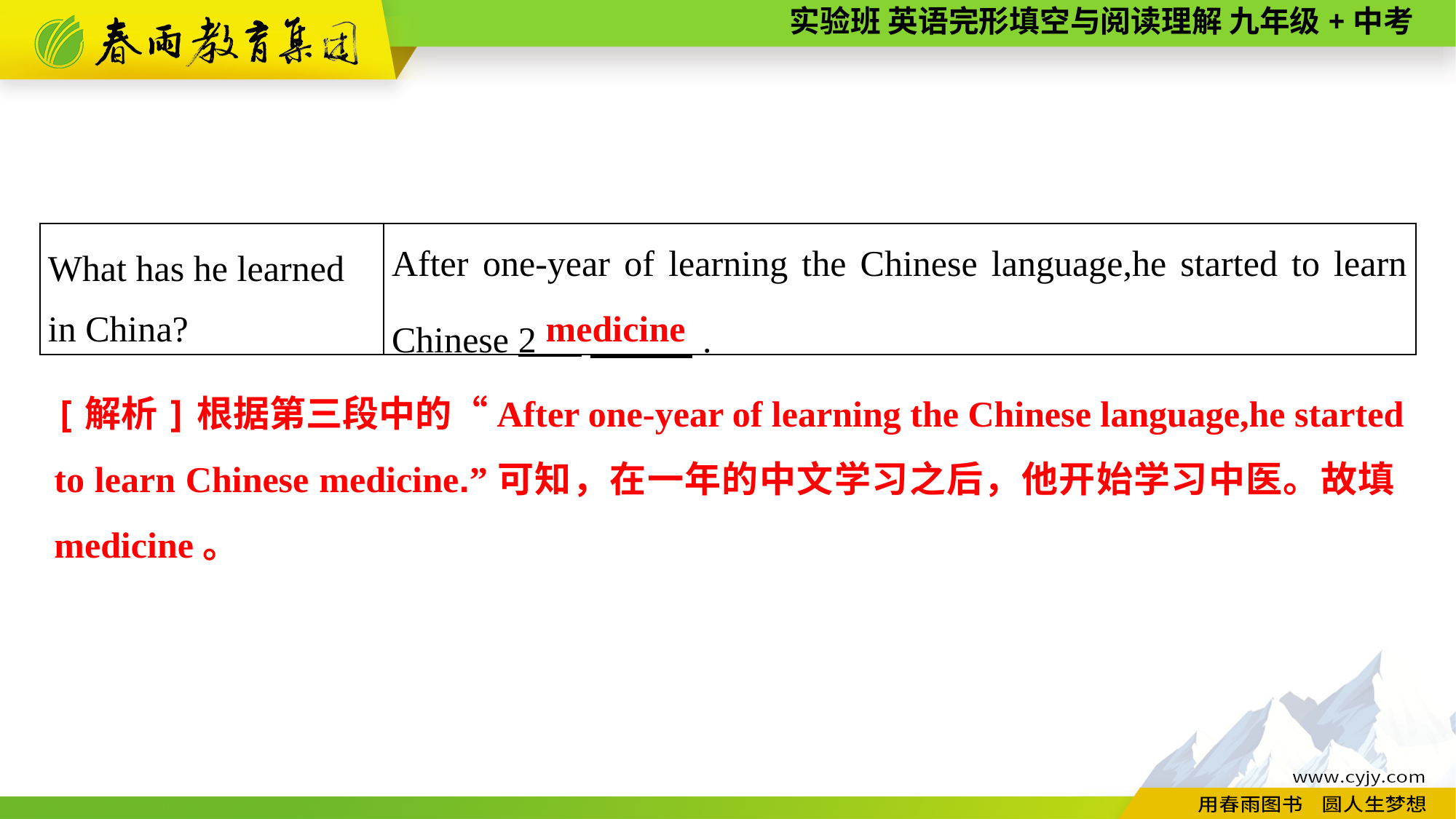

| What has he learned in China? | After one-year of learning the Chinese language,he started to learn Chinese 2 　 . |
| --- | --- |
medicine
[解析]根据第三段中的“After one-year of learning the Chinese language,he started to learn Chinese medicine.”可知，在一年的中文学习之后，他开始学习中医。故填medicine。